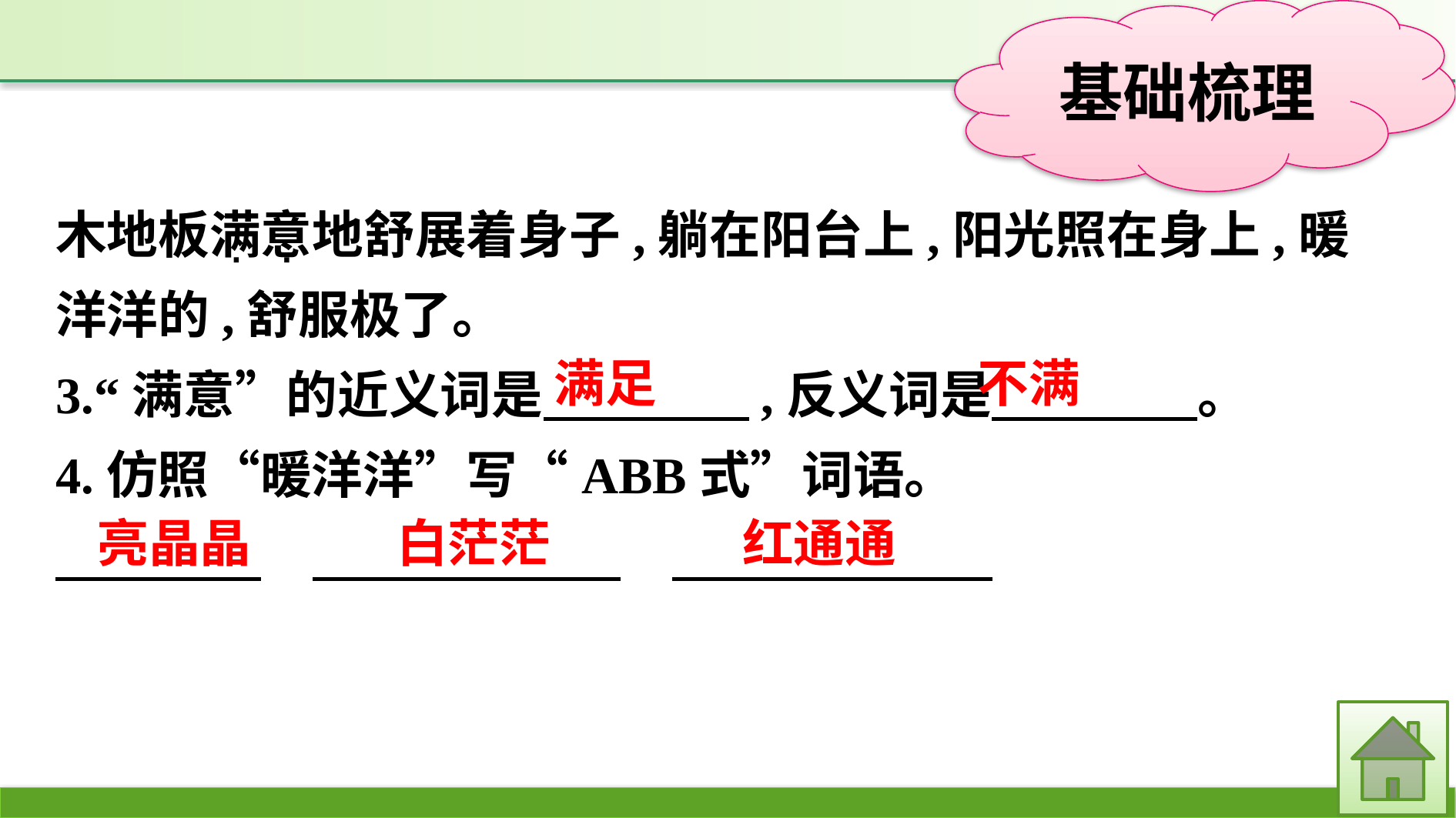

木地板满意地舒展着身子,躺在阳台上,阳光照在身上,暖洋洋的,舒服极了。
3.“满意”的近义词是　　　　,反义词是　　　　。
4.仿照“暖洋洋”写“ABB式”词语。

·
·
满足
不满
亮晶晶　        白茫茫　            红通通